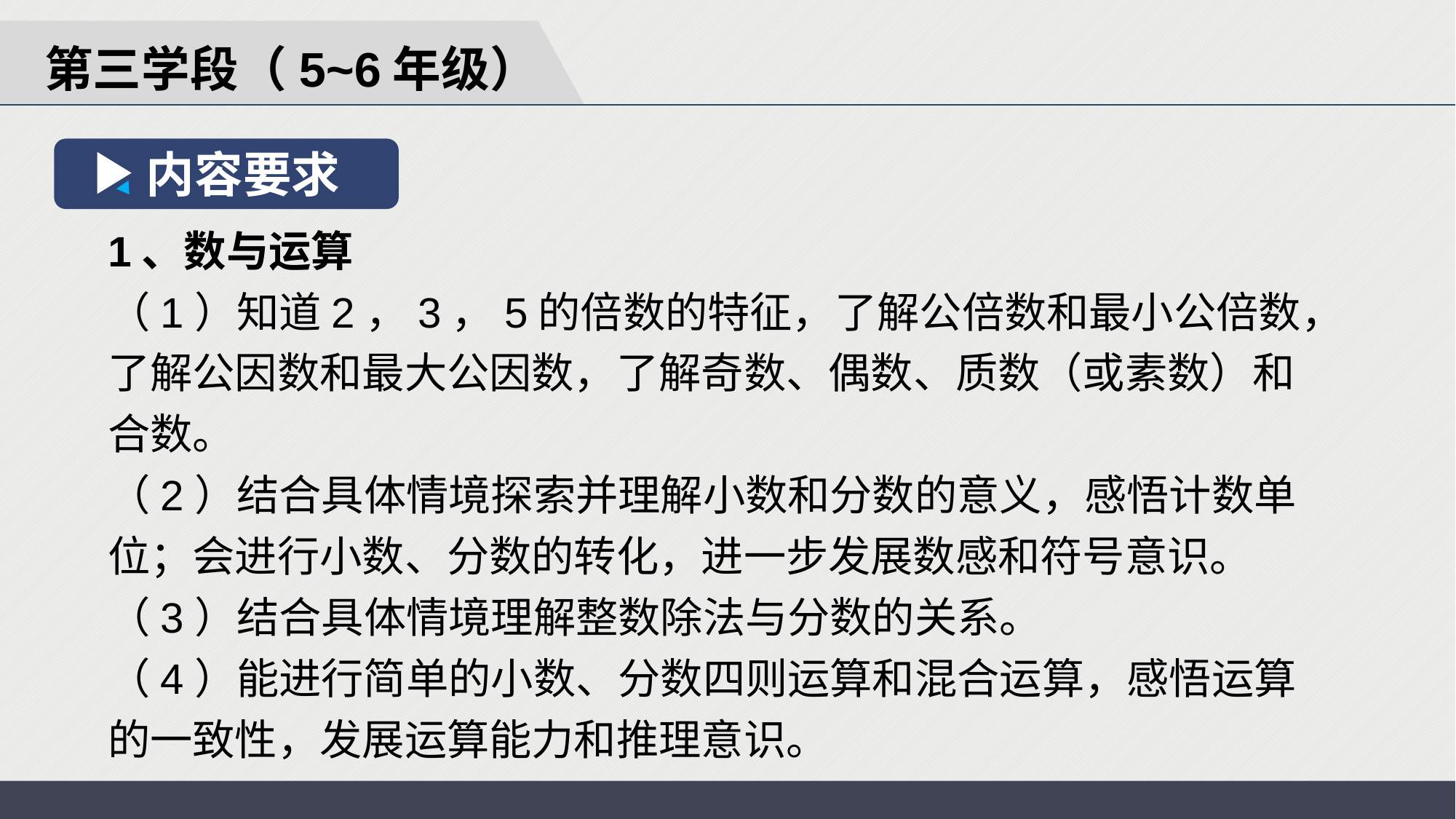

第三学段（5~6年级）
内容要求

1、数与运算
（1）知道2，3，5的倍数的特征，了解公倍数和最小公倍数，了解公因数和最大公因数，了解奇数、偶数、质数（或素数）和合数。
（2）结合具体情境探索并理解小数和分数的意义，感悟计数单位；会进行小数、分数的转化，进一步发展数感和符号意识。
（3）结合具体情境理解整数除法与分数的关系。
（4）能进行简单的小数、分数四则运算和混合运算，感悟运算的一致性，发展运算能力和推理意识。